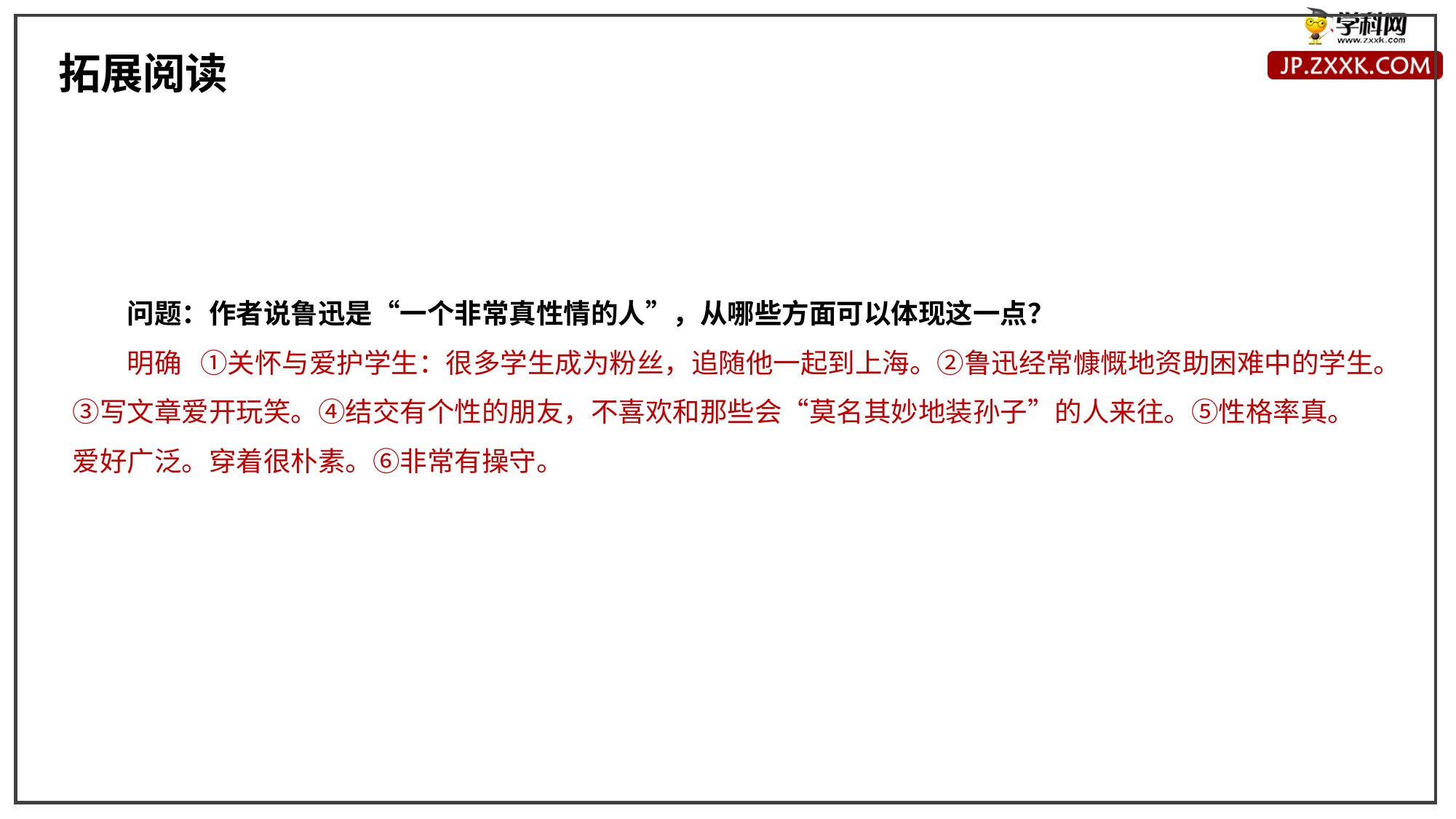

拓展阅读
问题：作者说鲁迅是“一个非常真性情的人”，从哪些方面可以体现这一点？
明确   ①关怀与爱护学生：很多学生成为粉丝，追随他一起到上海。②鲁迅经常慷慨地资助困难中的学生。③写文章爱开玩笑。④结交有个性的朋友，不喜欢和那些会“莫名其妙地装孙子”的人来往。⑤性格率真。爱好广泛。穿着很朴素。⑥非常有操守。